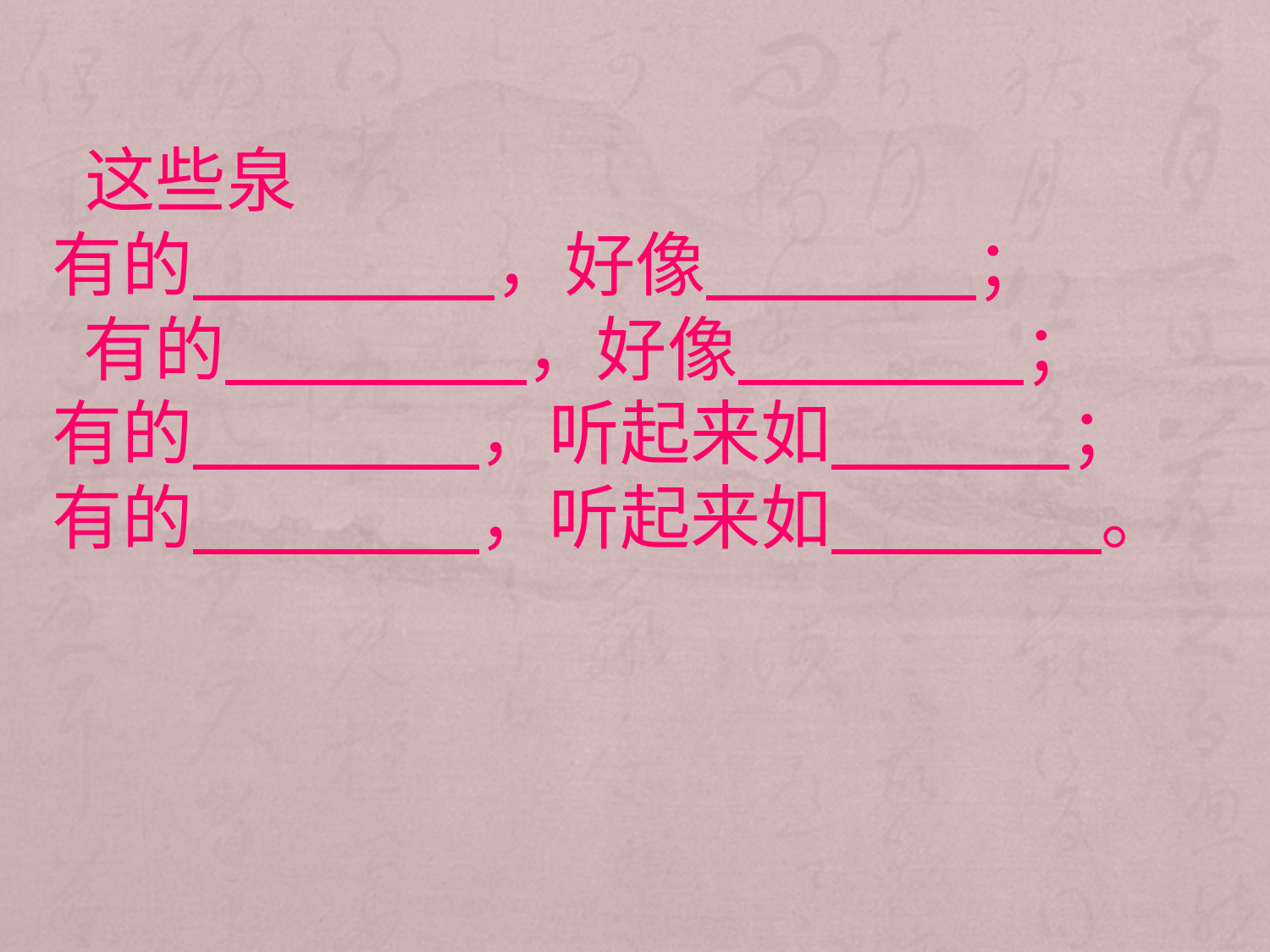

这些泉
有的                   ，好像                 ；          有的                   ，好像                  ；
有的                  ，听起来如               ；有的                  ，听起来如                 。